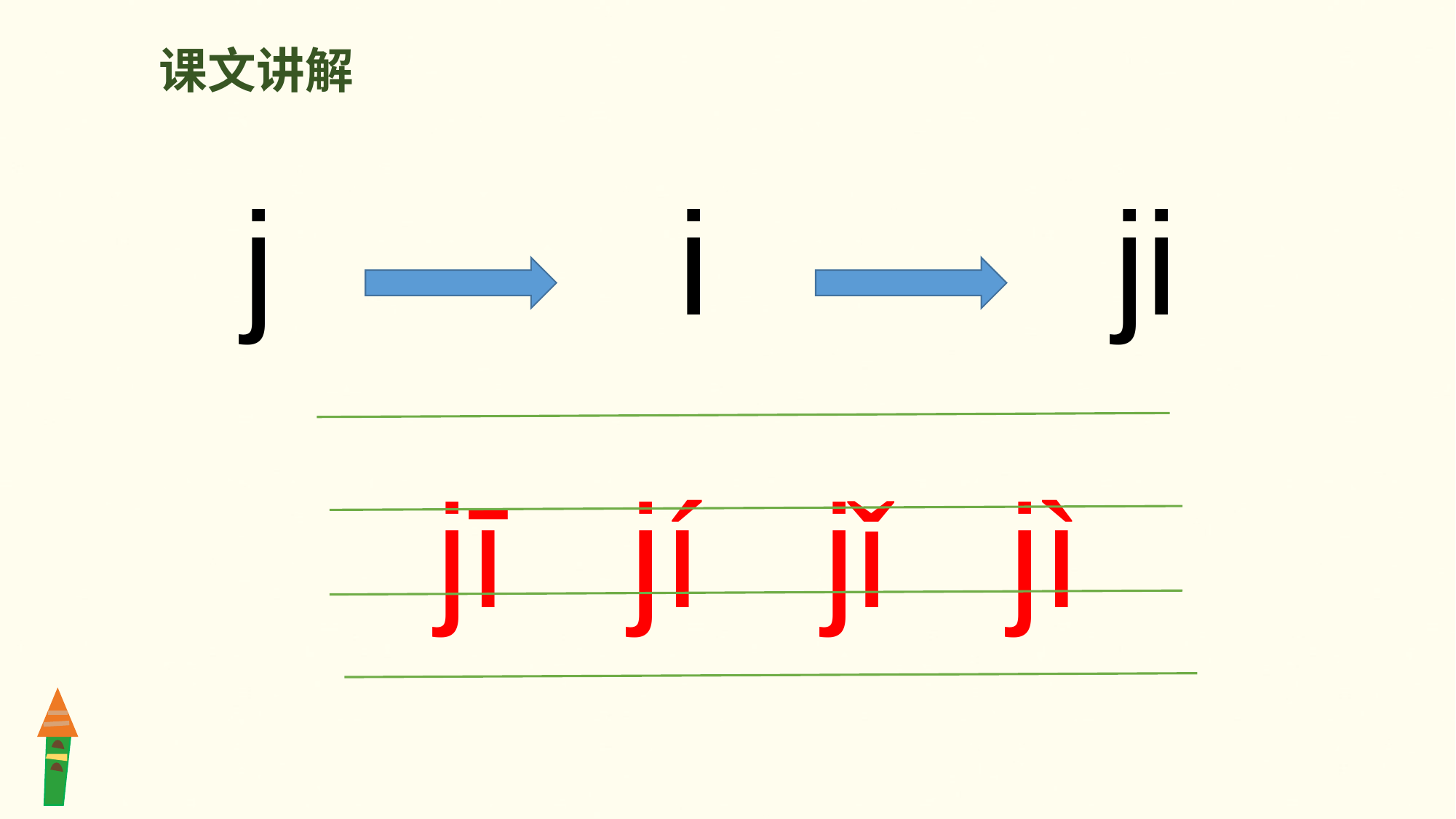

课文讲解
j          i          ji

    jī   jí   jǐ   jì